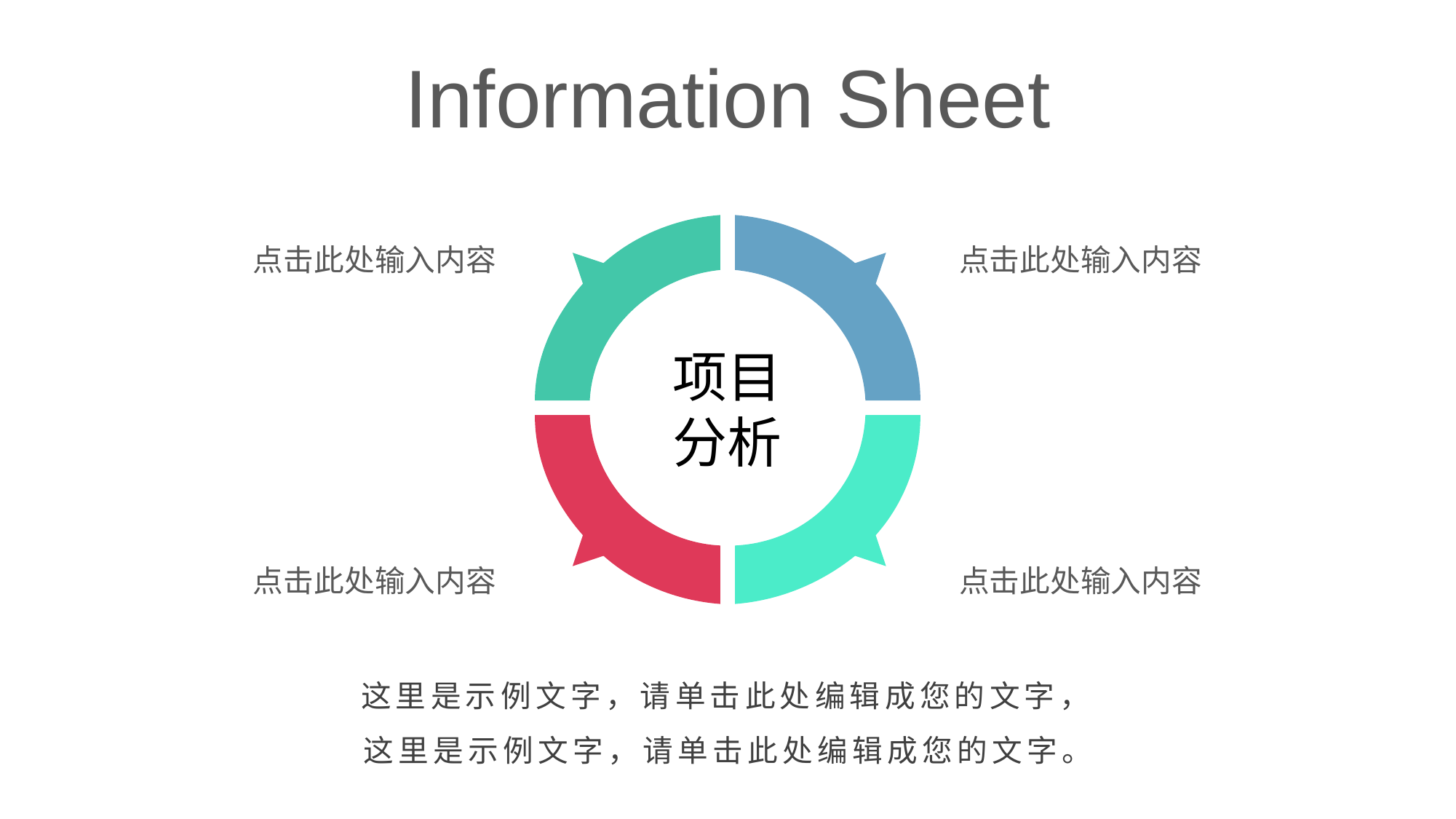

Information Sheet

点击此处输入内容
点击此处输入内容
项目
分析
点击此处输入内容
点击此处输入内容
这里是示例文字，请单击此处编辑成您的文字，这里是示例文字，请单击此处编辑成您的文字。